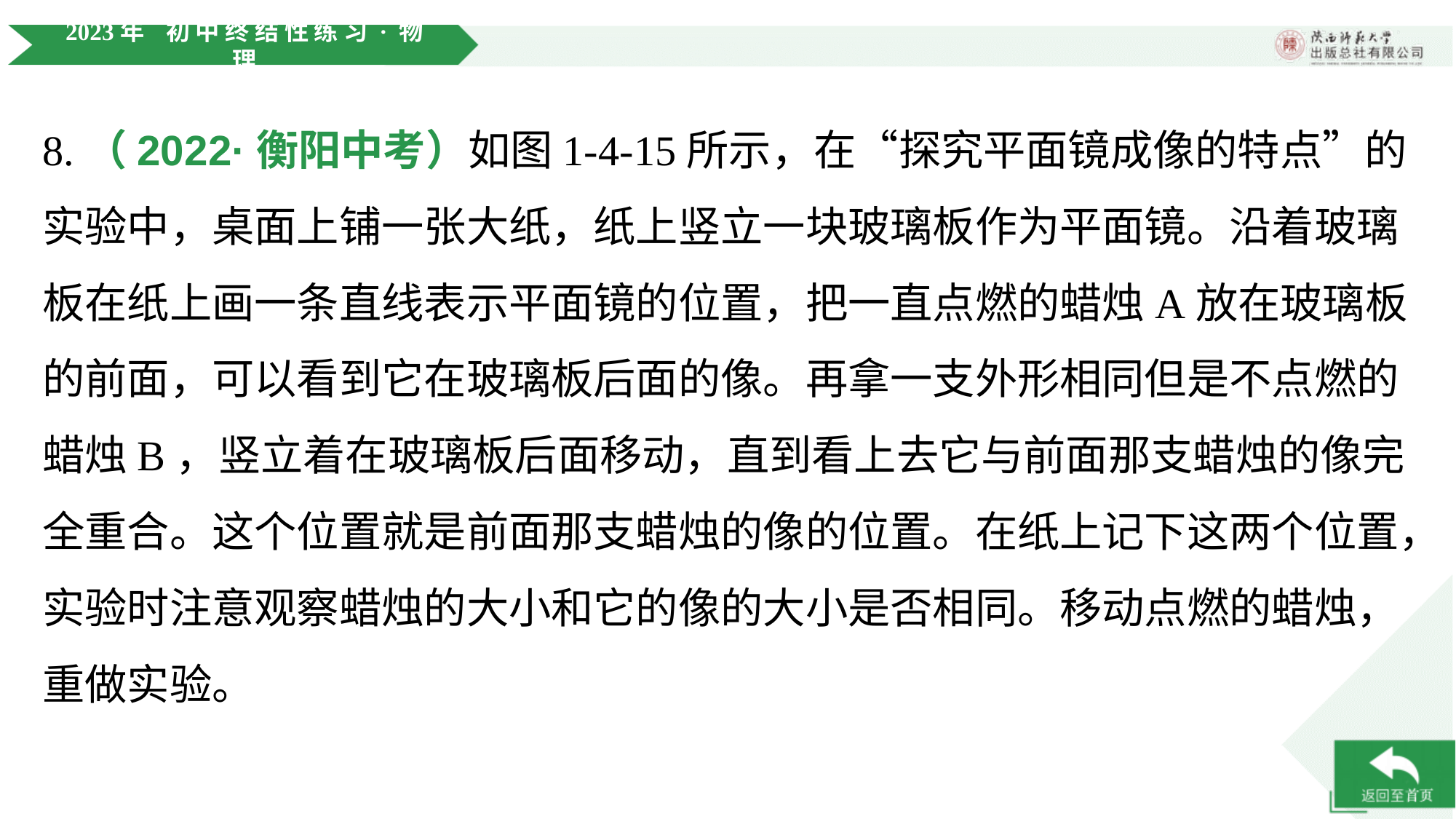

8.（2022·衡阳中考）如图1-4-15所示，在“探究平面镜成像的特点”的实验中，桌面上铺一张大纸，纸上竖立一块玻璃板作为平面镜。沿着玻璃板在纸上画一条直线表示平面镜的位置，把一直点燃的蜡烛A放在玻璃板的前面，可以看到它在玻璃板后面的像。再拿一支外形相同但是不点燃的蜡烛B，竖立着在玻璃板后面移动，直到看上去它与前面那支蜡烛的像完全重合。这个位置就是前面那支蜡烛的像的位置。在纸上记下这两个位置，实验时注意观察蜡烛的大小和它的像的大小是否相同。移动点燃的蜡烛，重做实验。